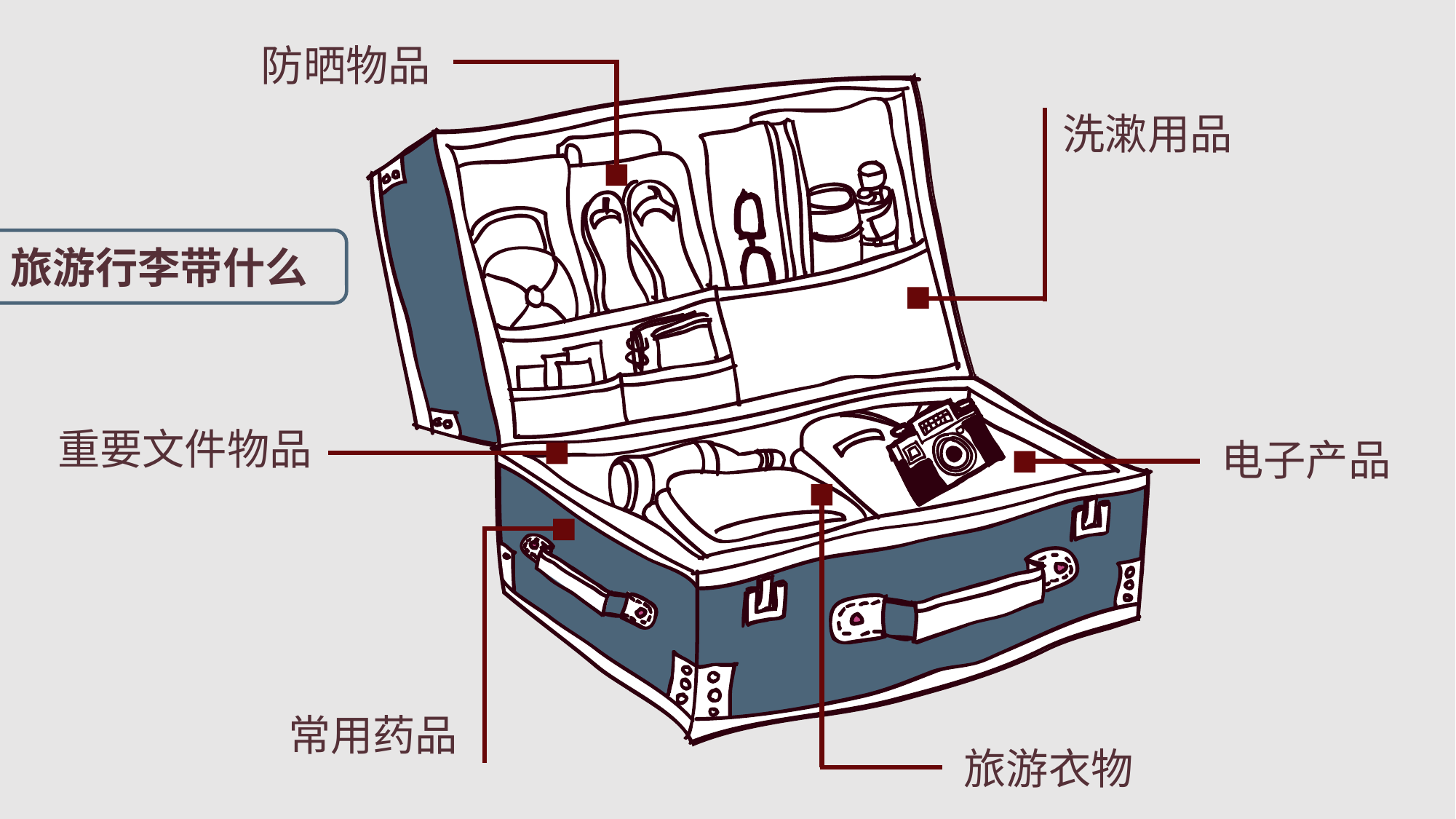

防晒物品

洗漱用品

重要文件物品
电子产品

常用药品
旅游衣物

旅游行李带什么